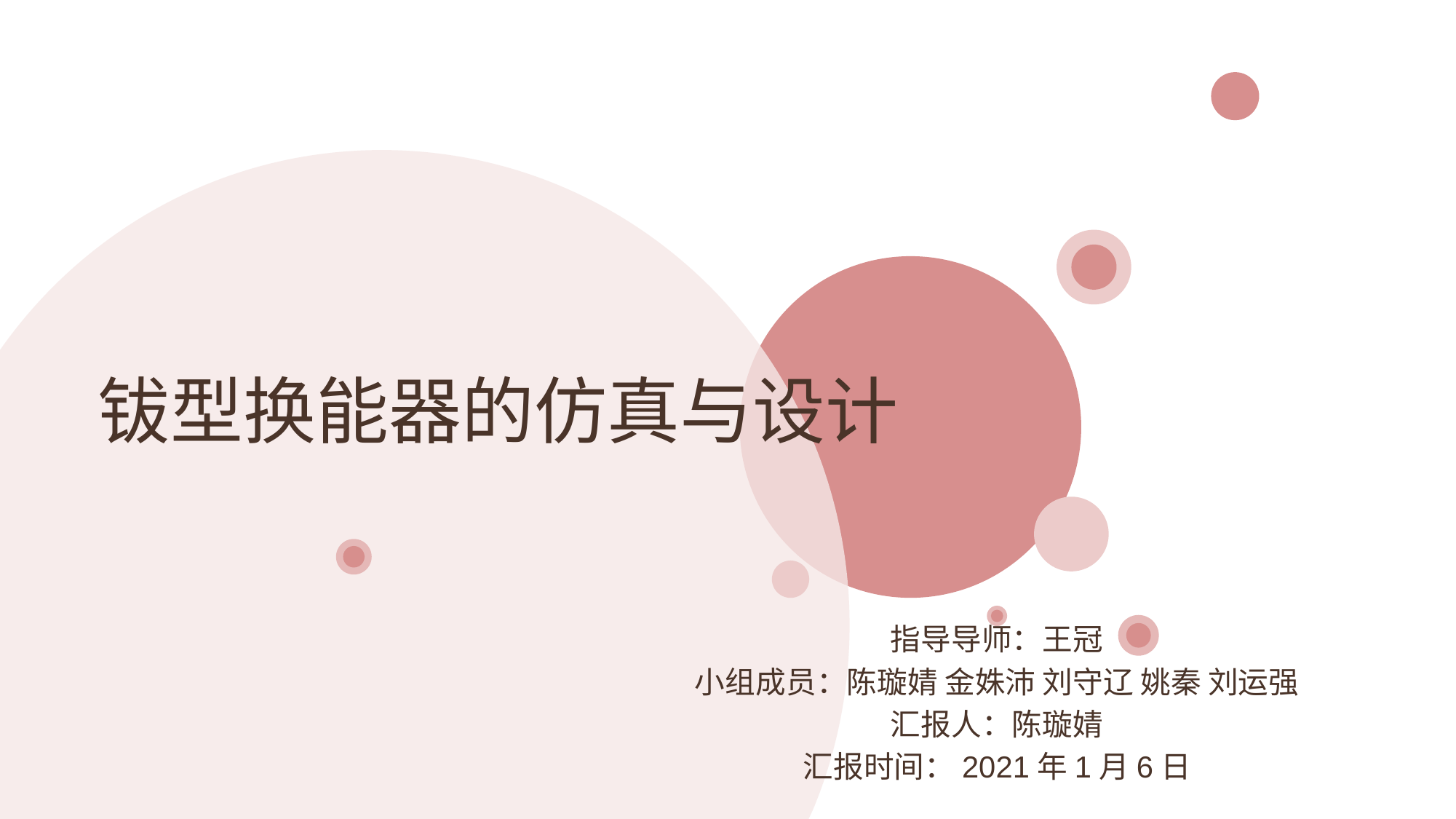

钹型换能器的仿真与设计

指导导师：王冠
小组成员：陈璇婧 金姝沛 刘守辽 姚秦 刘运强
汇报人：陈璇婧
汇报时间：2021年1月6日